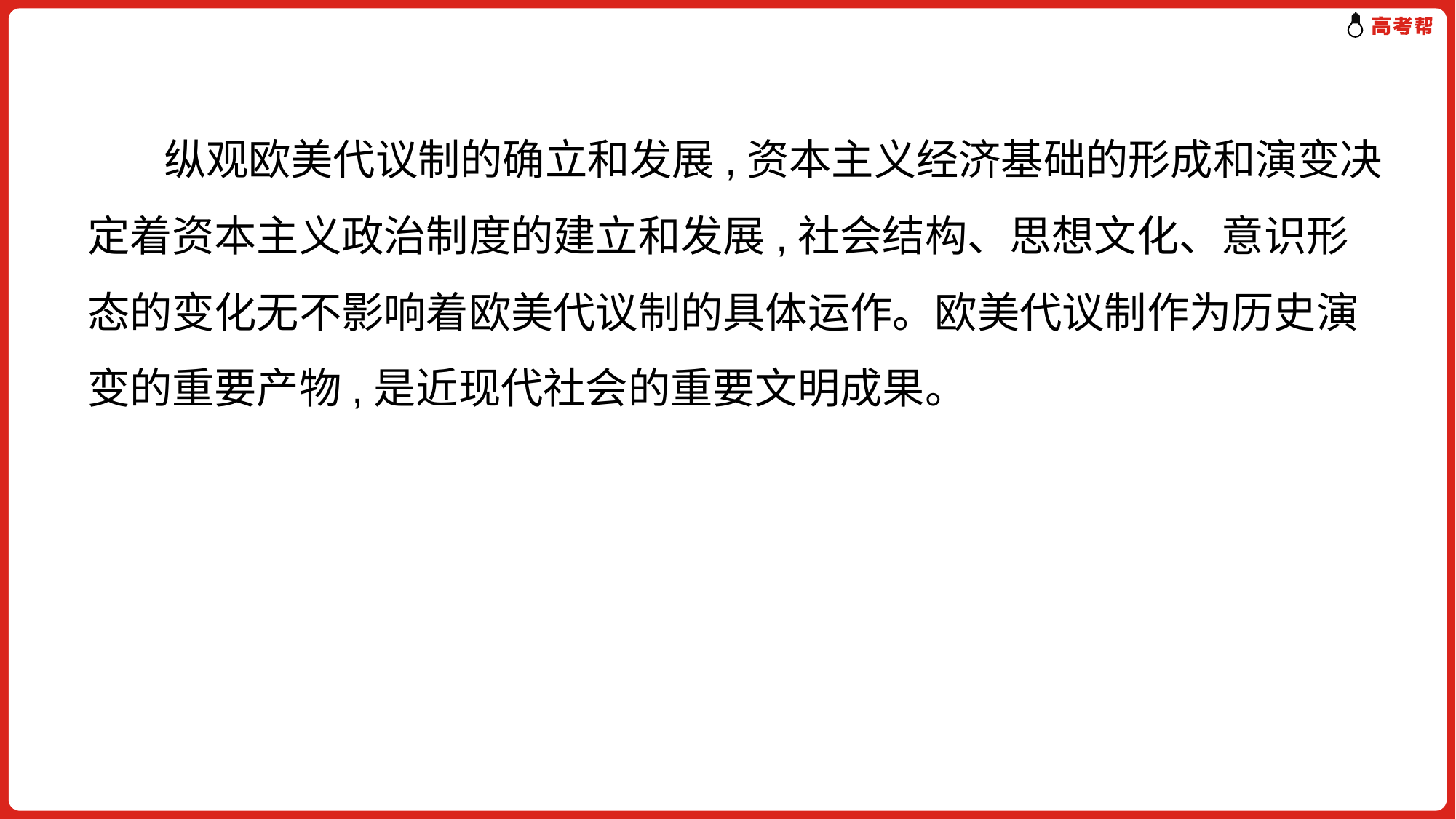

纵观欧美代议制的确立和发展,资本主义经济基础的形成和演变决定着资本主义政治制度的建立和发展,社会结构、思想文化、意识形态的变化无不影响着欧美代议制的具体运作。欧美代议制作为历史演变的重要产物,是近现代社会的重要文明成果。